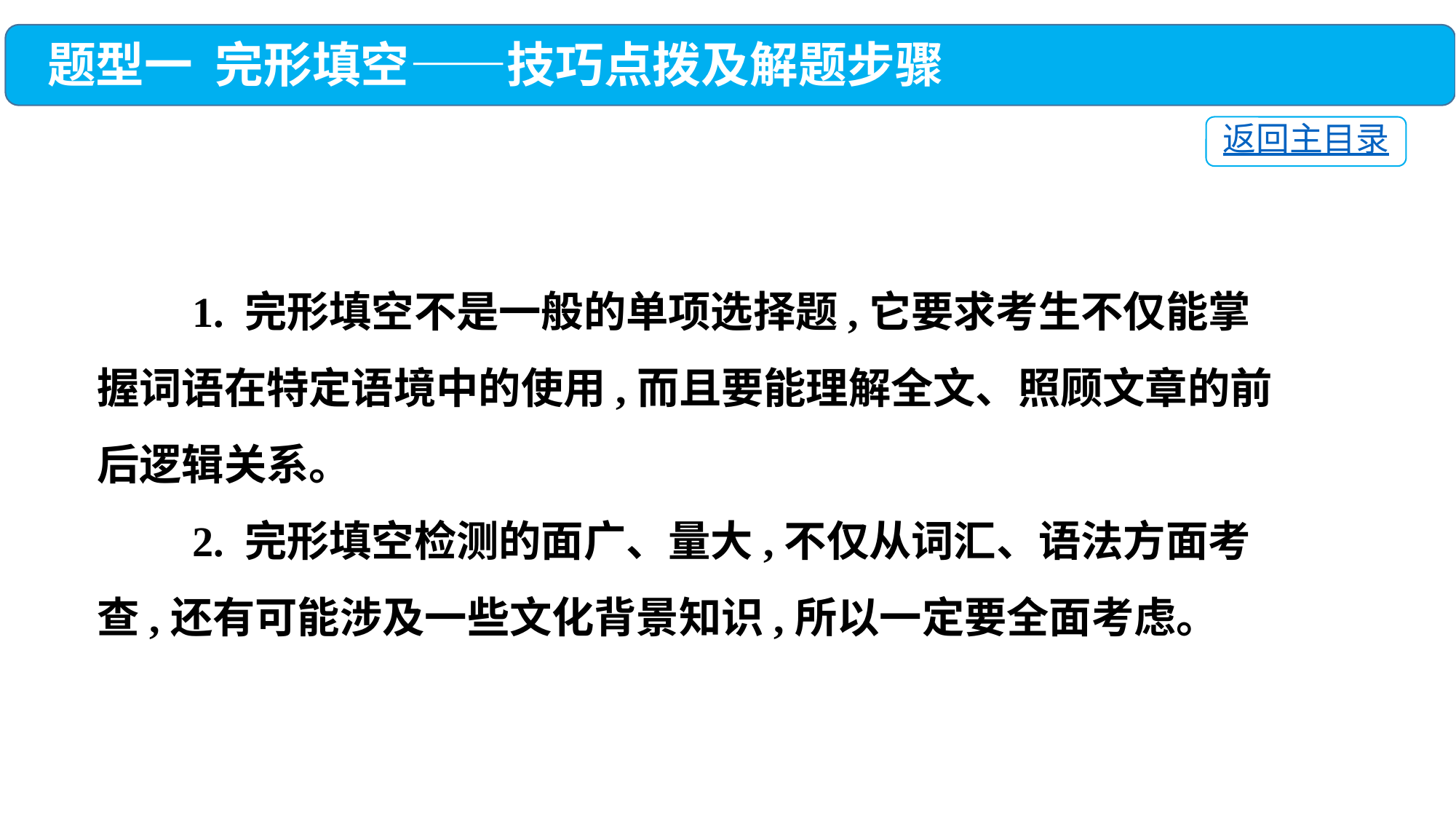

题型一  完形填空——技巧点拨及解题步骤
返回主目录
         1. 完形填空不是一般的单项选择题,它要求考生不仅能掌握词语在特定语境中的使用,而且要能理解全文、照顾文章的前后逻辑关系。
         2. 完形填空检测的面广、量大,不仅从词汇、语法方面考查,还有可能涉及一些文化背景知识,所以一定要全面考虑。